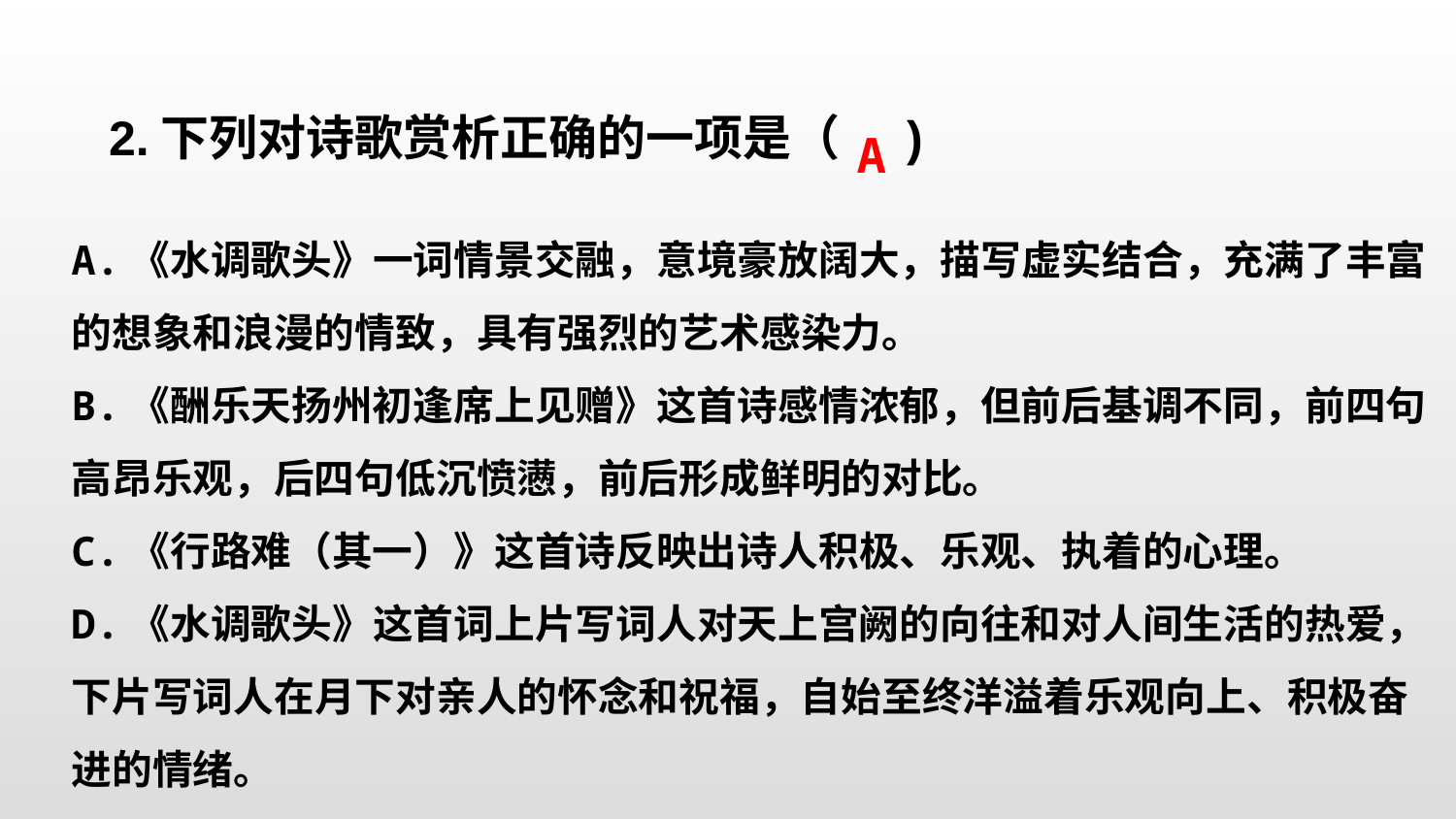

A
 2.下列对诗歌赏析正确的一项是（     )
A.《水调歌头》一词情景交融，意境豪放阔大，描写虚实结合，充满了丰富的想象和浪漫的情致，具有强烈的艺术感染力。
B.《酬乐天扬州初逢席上见赠》这首诗感情浓郁，但前后基调不同，前四句高昂乐观，后四句低沉愤懑，前后形成鲜明的对比。
C.《行路难（其一）》这首诗反映出诗人积极、乐观、执着的心理。
D.《水调歌头》这首词上片写词人对天上宫阙的向往和对人间生活的热爱，下片写词人在月下对亲人的怀念和祝福，自始至终洋溢着乐观向上、积极奋进的情绪。